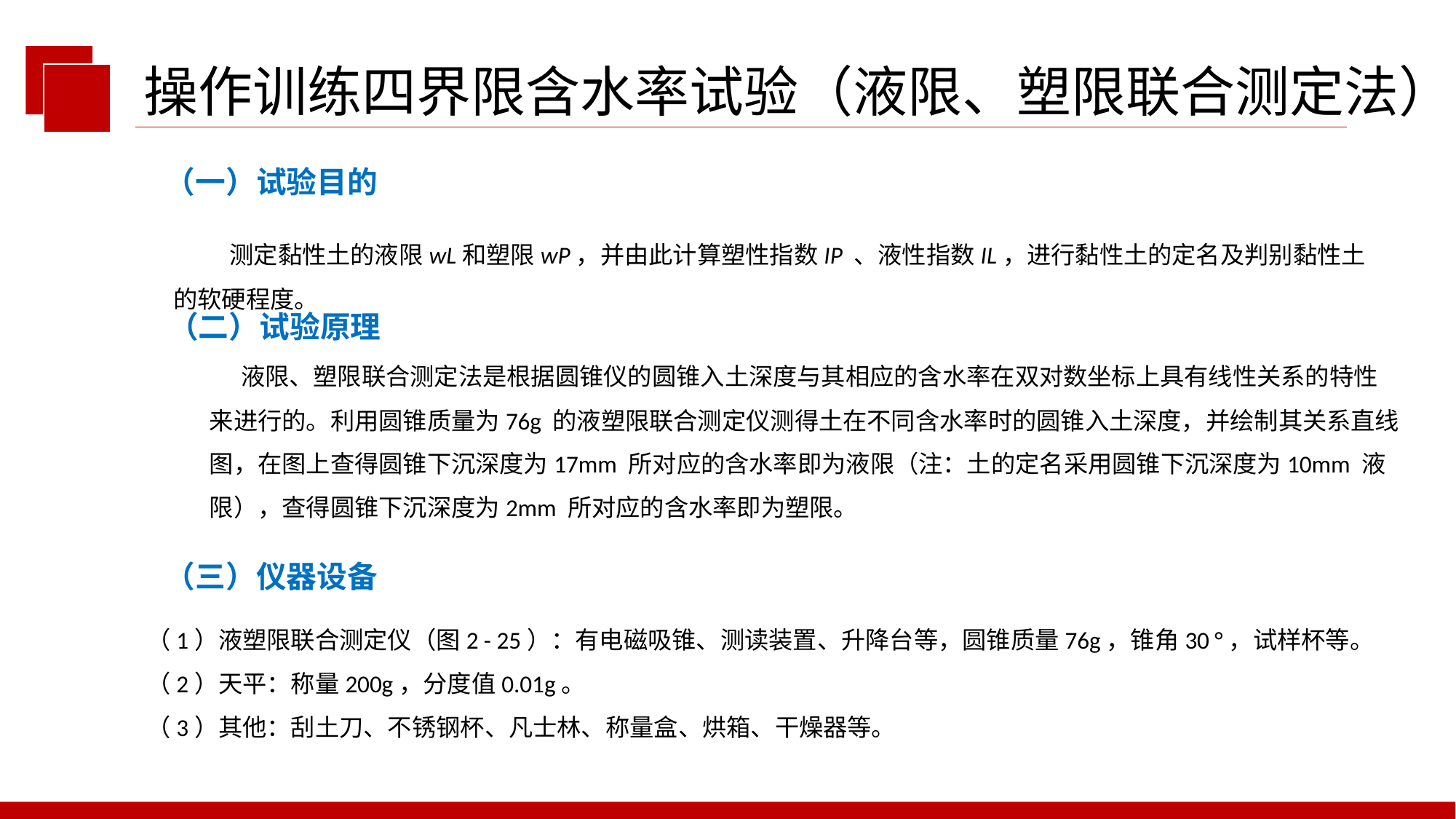

操作训练四界限含水率试验（液限、塑限联合测定法）

（一）试验目的
        测定黏性土的液限wL和塑限wP，并由此计算塑性指数IP 、液性指数IL，进行黏性土的定名及判别黏性土的软硬程度。
（二）试验原理
    液限、塑限联合测定法是根据圆锥仪的圆锥入土深度与其相应的含水率在双对数坐标上具有线性关系的特性来进行的。利用圆锥质量为76g 的液塑限联合测定仪测得土在不同含水率时的圆锥入土深度，并绘制其关系直线图，在图上查得圆锥下沉深度为17mm 所对应的含水率即为液限（注：土的定名采用圆锥下沉深度为10mm 液限），查得圆锥下沉深度为2mm 所对应的含水率即为塑限。
（三）仪器设备
（1）液塑限联合测定仪（图2 - 25）：有电磁吸锥、测读装置、升降台等，圆锥质量76g，锥角30 °，试样杯等。
（2）天平：称量200g，分度值0.01g。
（3）其他：刮土刀、不锈钢杯、凡士林、称量盒、烘箱、干燥器等。